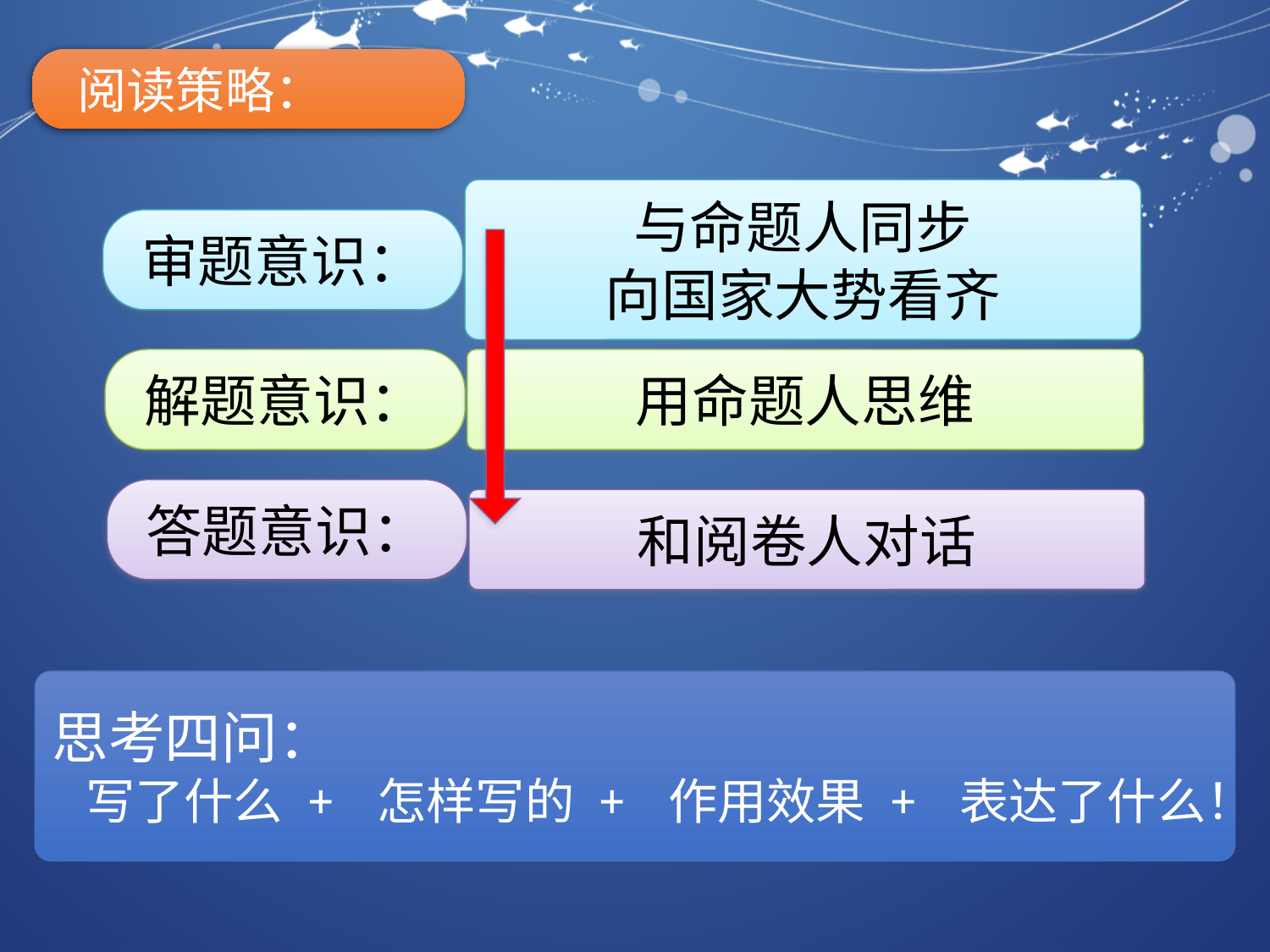

阅读策略：
与命题人同步
向国家大势看齐
审题意识：

解题意识：
用命题人思维
答题意识：
和阅卷人对话
思考四问：
  写了什么 + 怎样写的 + 作用效果 + 表达了什么！